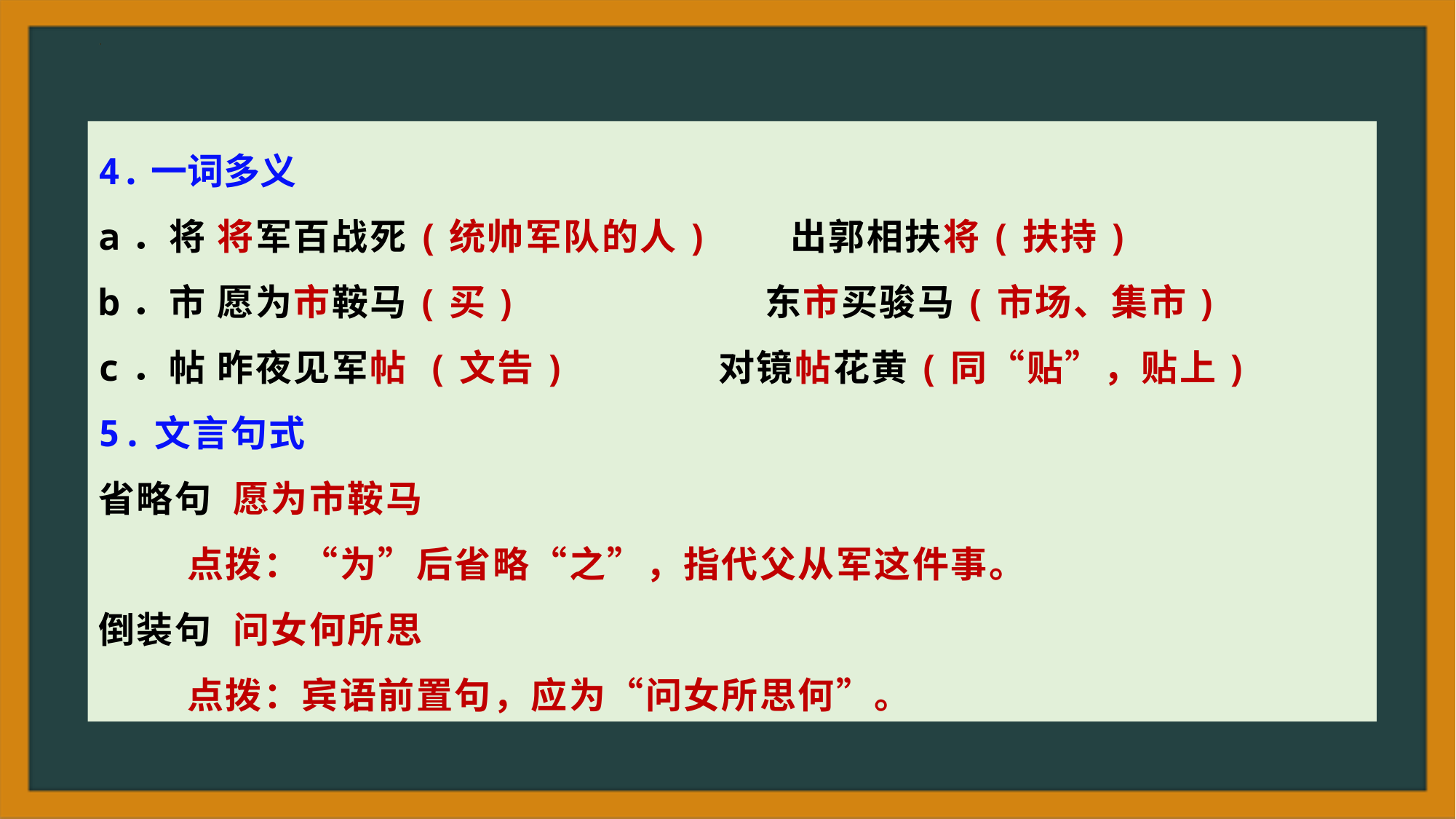

4.一词多义
a．将 将军百战死(统帅军队的人)   出郭相扶将(扶持)
b．市 愿为市鞍马(买)          东市买骏马(市场、集市)
c．帖 昨夜见军帖 (文告)      对镜帖花黄(同“贴”，贴上)
5.文言句式
省略句  愿为市鞍马
        点拨：“为”后省略“之”，指代父从军这件事。
倒装句  问女何所思
        点拨：宾语前置句，应为“问女所思何”。